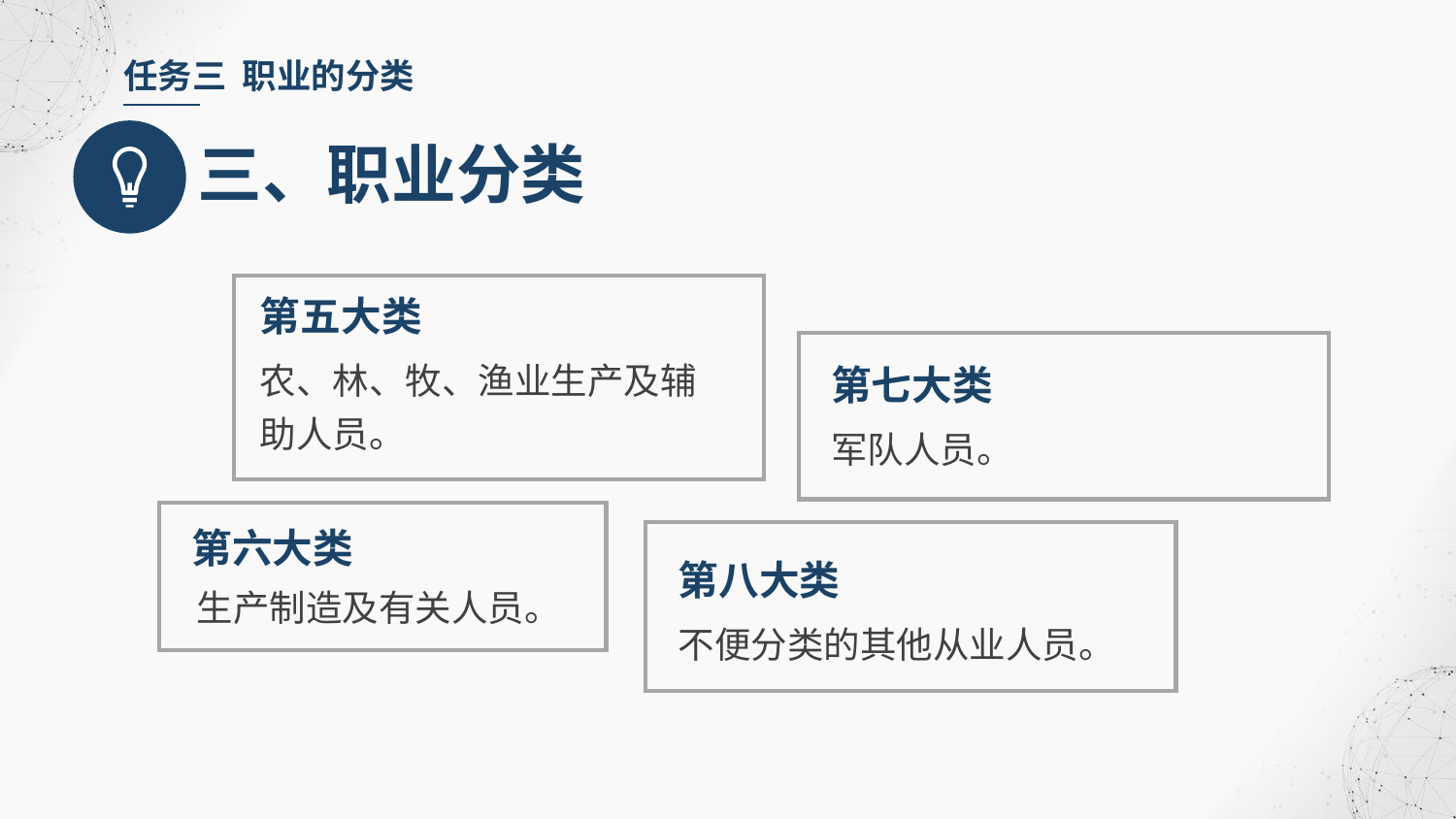

任务三  职业的分类

三、职业分类

第五大类

农、林、牧、渔业生产及辅助人员。
第七大类
军队人员。

第六大类

第八大类
生产制造及有关人员。
不便分类的其他从业人员。